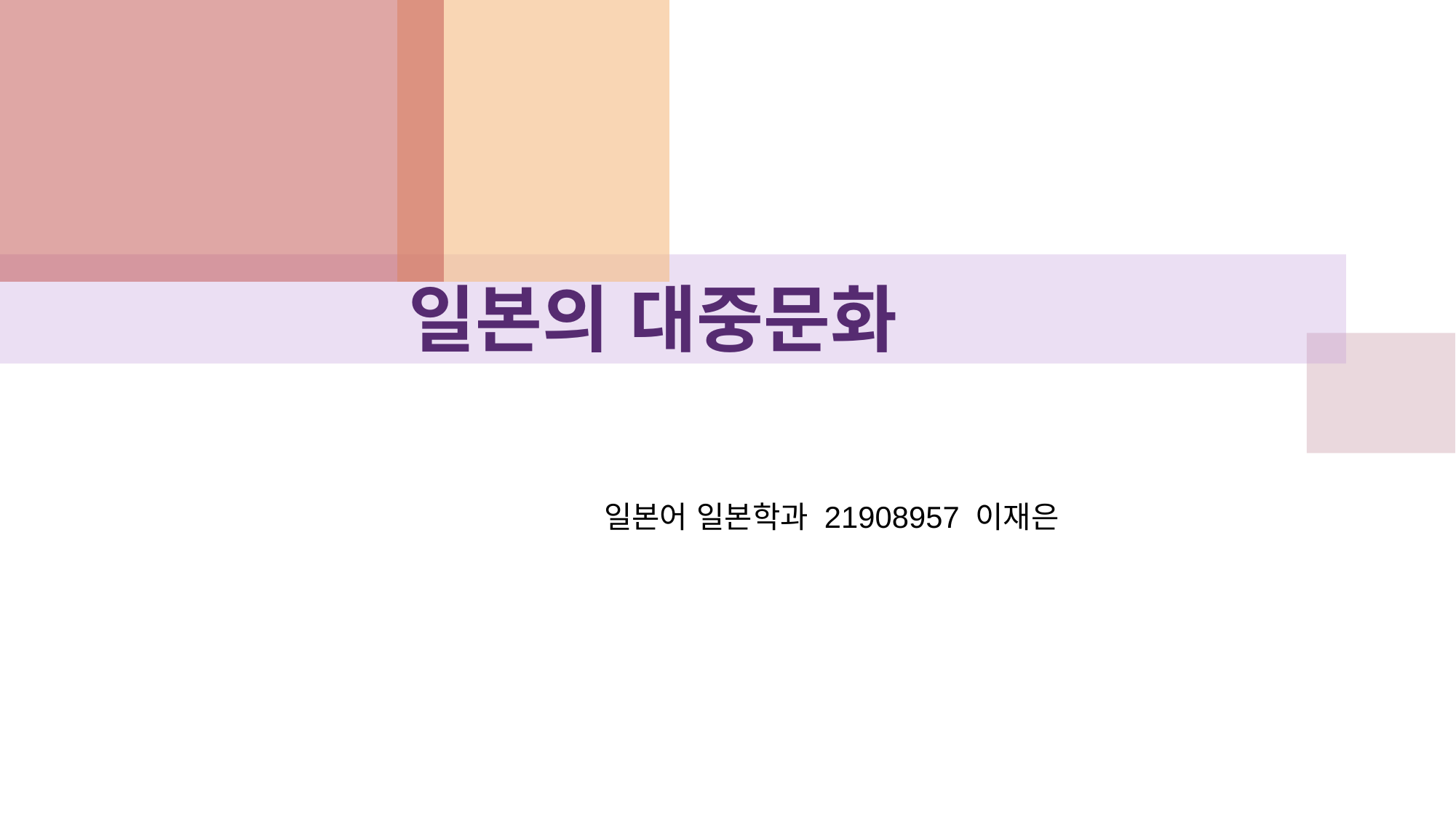

# 일본의 대중문화
                                                            일본어 일본학과 21908957 이재은